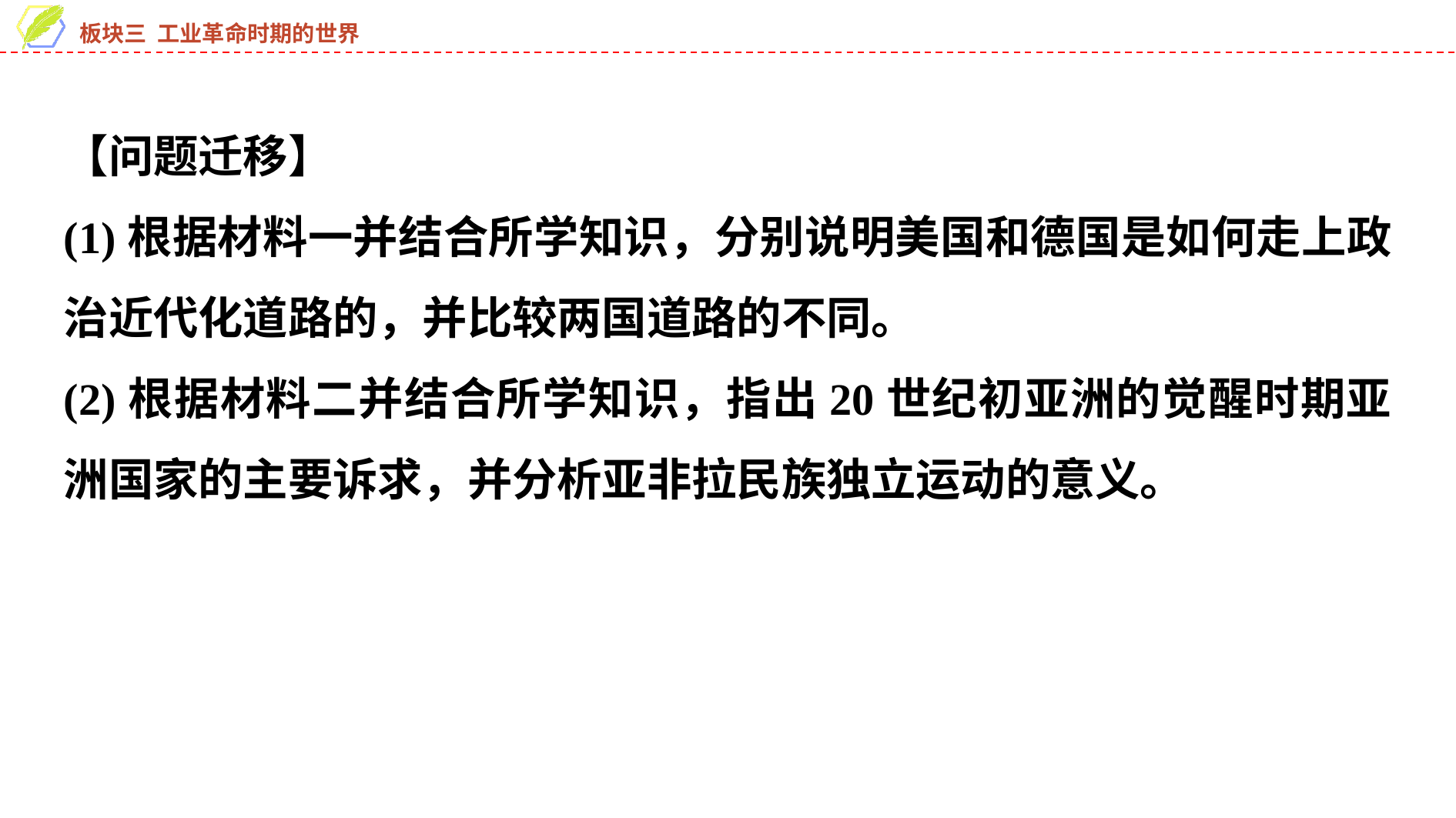

【问题迁移】
(1)根据材料一并结合所学知识，分别说明美国和德国是如何走上政治近代化道路的，并比较两国道路的不同。
(2)根据材料二并结合所学知识，指出20世纪初亚洲的觉醒时期亚洲国家的主要诉求，并分析亚非拉民族独立运动的意义。